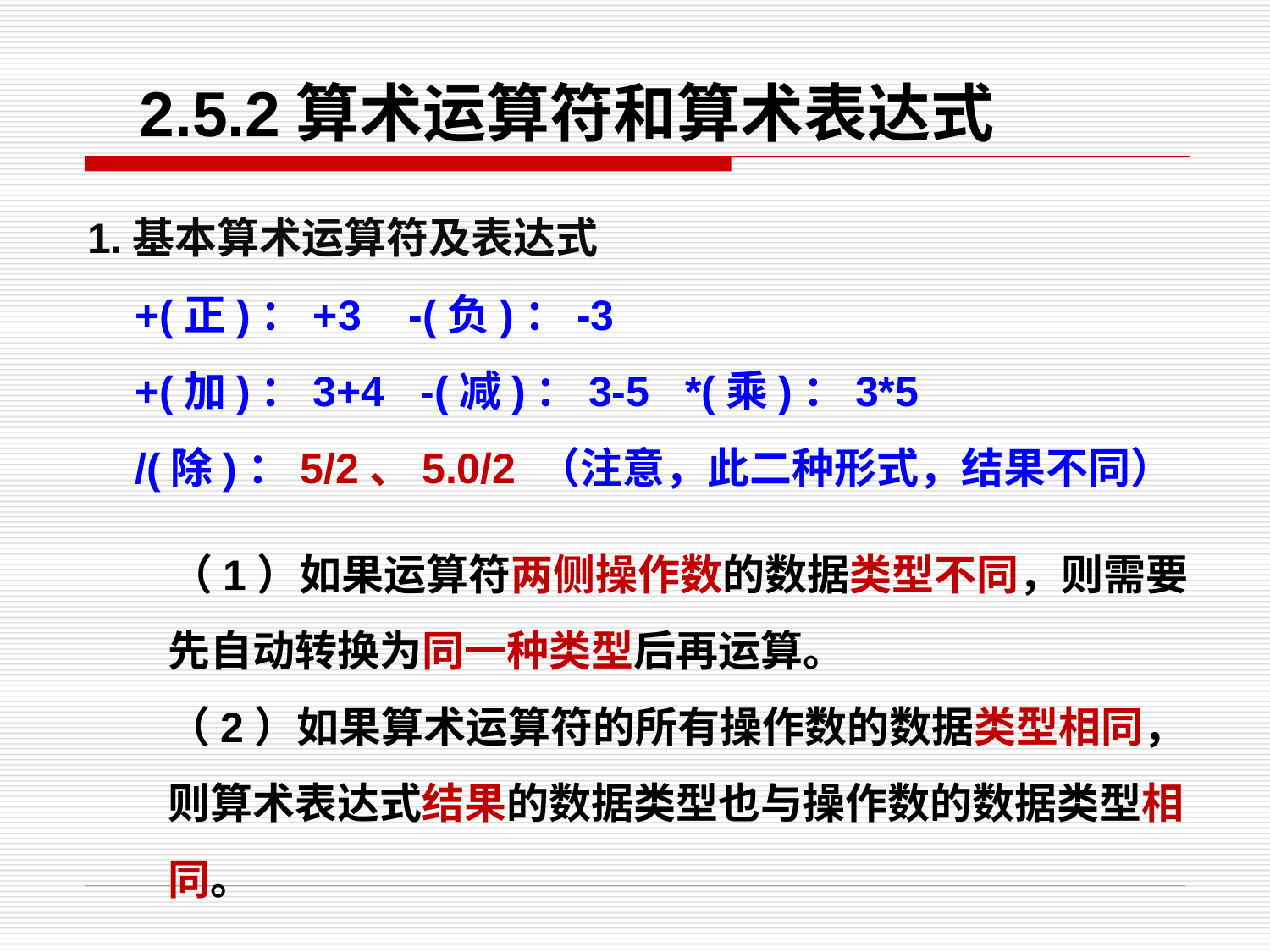

2.5.2算术运算符和算术表达式
1.基本算术运算符及表达式
    +(正)：+3    -(负)：-3
    +(加)：3+4   -(减)：3-5   *(乘)：3*5
    /(除)：5/2、5.0/2 （注意，此二种形式，结果不同）

（1）如果运算符两侧操作数的数据类型不同，则需要先自动转换为同一种类型后再运算。
（2）如果算术运算符的所有操作数的数据类型相同，则算术表达式结果的数据类型也与操作数的数据类型相同。